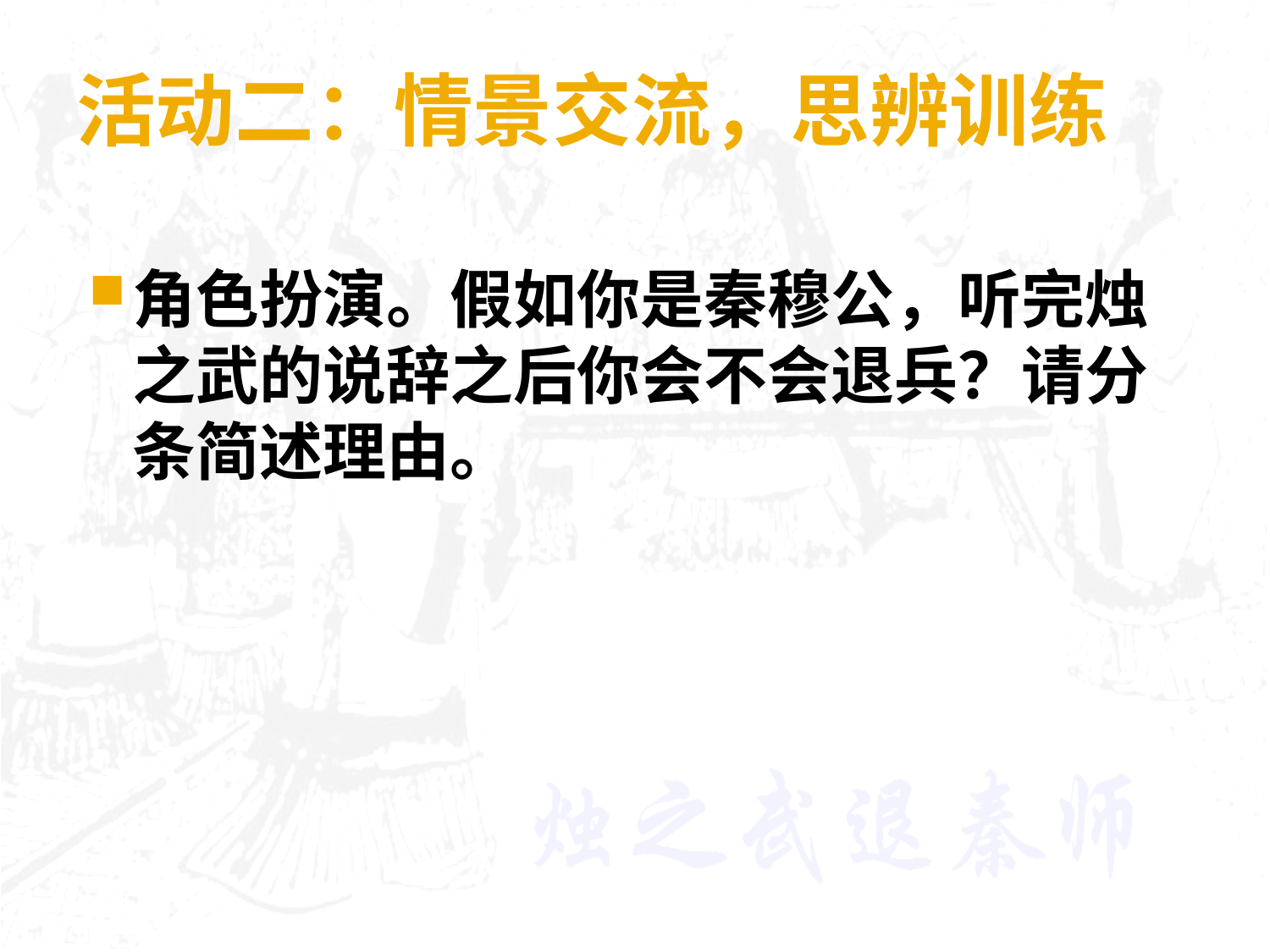

# 活动二：情景交流，思辨训练
角色扮演。假如你是秦穆公，听完烛之武的说辞之后你会不会退兵？请分条简述理由。